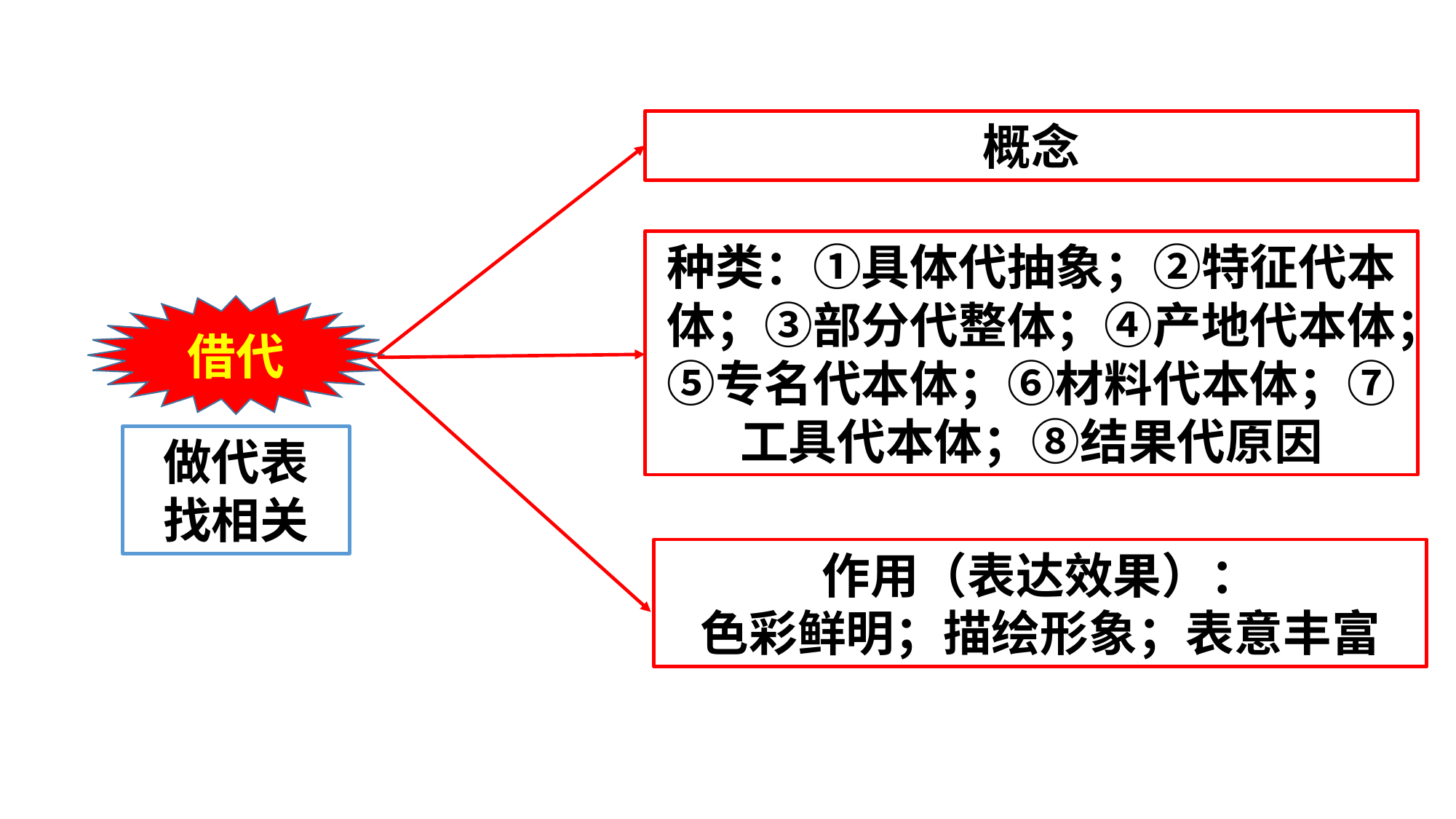

概念
种类：①具体代抽象；②特征代本体；③部分代整体；④产地代本体；⑤专名代本体；⑥材料代本体；⑦工具代本体；⑧结果代原因
借代
做代表
找相关
作用（表达效果）：
色彩鲜明；描绘形象；表意丰富